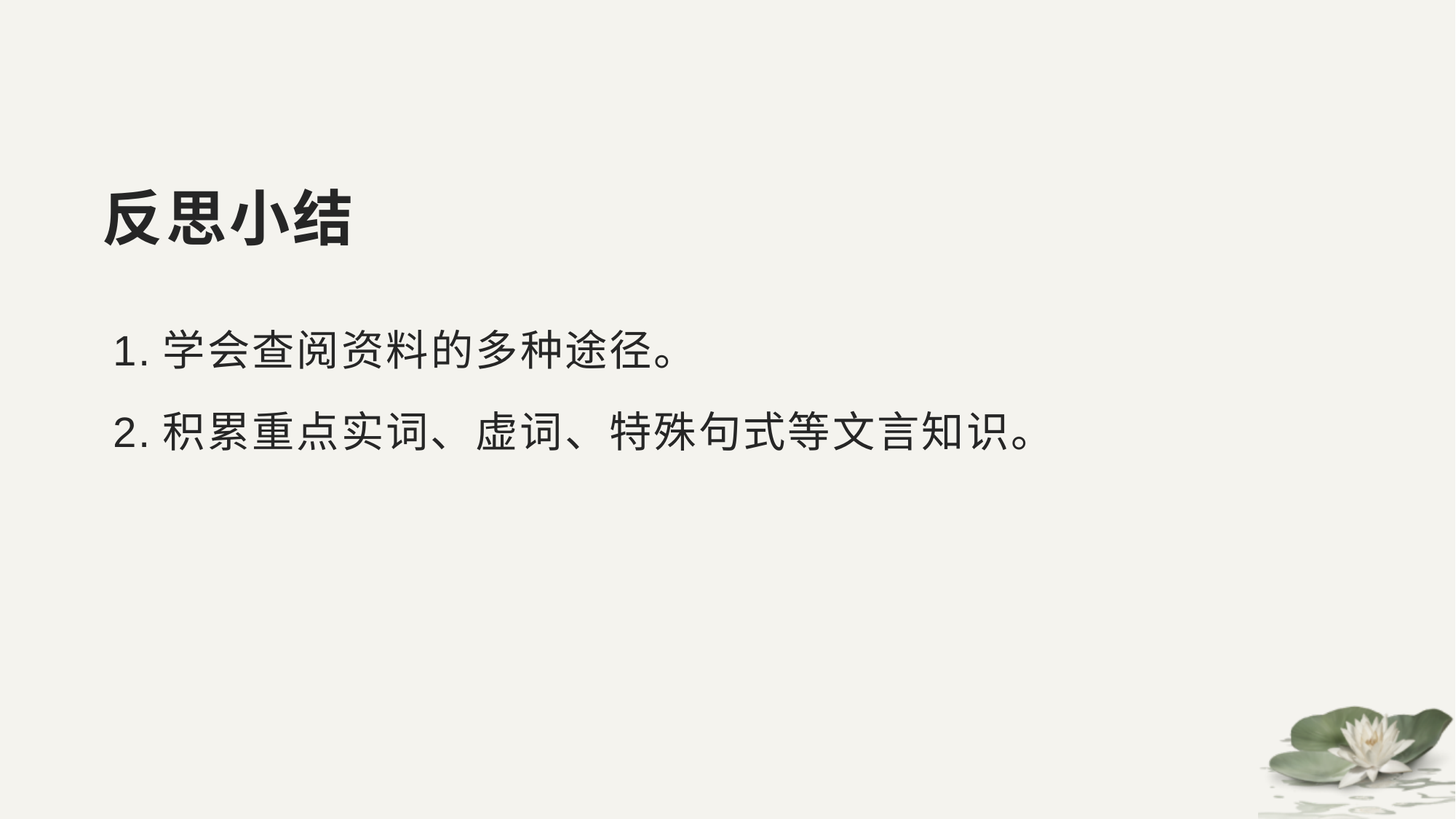

# 反思小结
1.学会查阅资料的多种途径。
2.积累重点实词、虚词、特殊句式等文言知识。